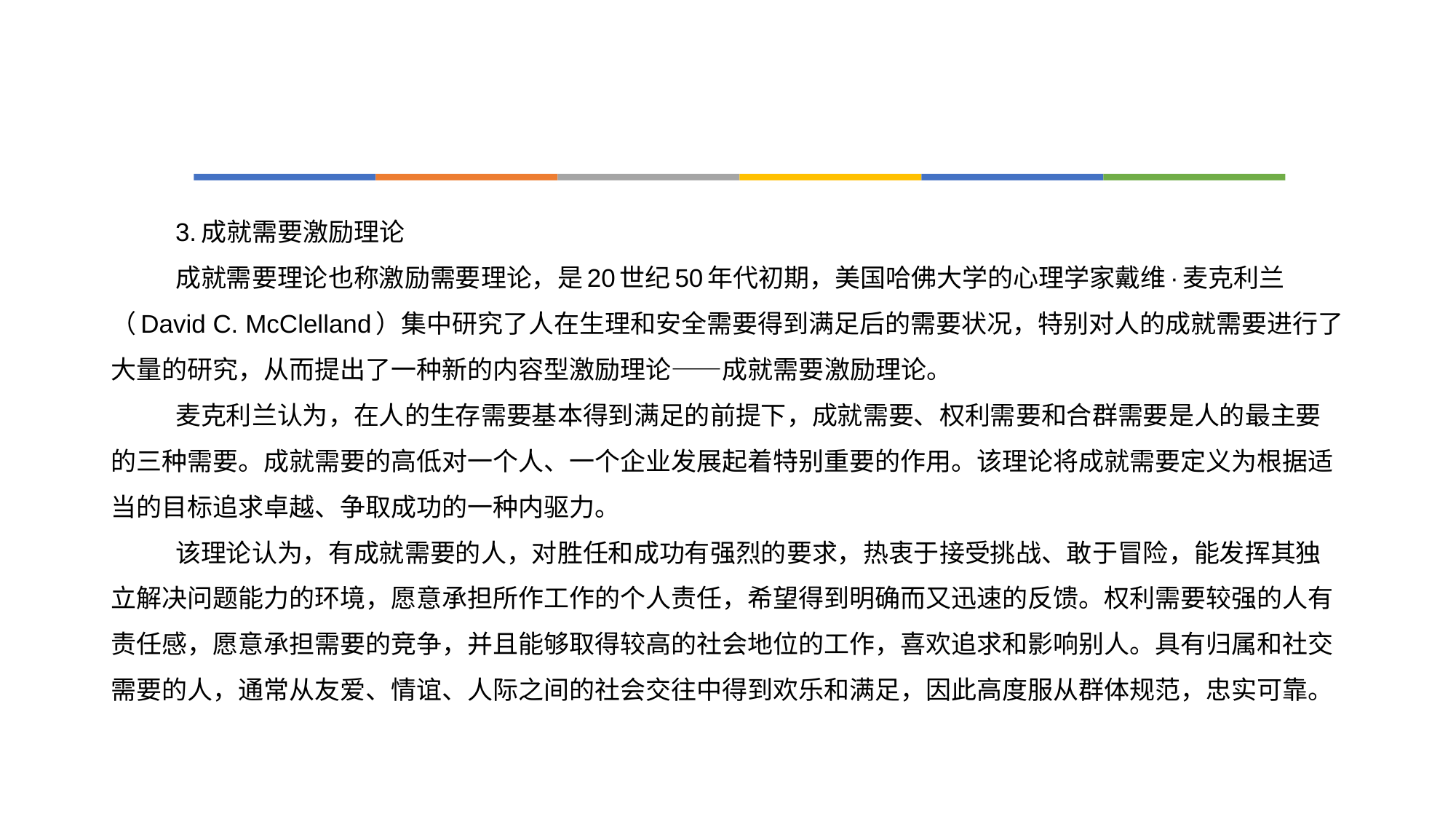

#
3.成就需要激励理论
成就需要理论也称激励需要理论，是20世纪50年代初期，美国哈佛大学的心理学家戴维·麦克利兰（David C. McClelland）集中研究了人在生理和安全需要得到满足后的需要状况，特别对人的成就需要进行了大量的研究，从而提出了一种新的内容型激励理论——成就需要激励理论。
麦克利兰认为，在人的生存需要基本得到满足的前提下，成就需要、权利需要和合群需要是人的最主要的三种需要。成就需要的高低对一个人、一个企业发展起着特别重要的作用。该理论将成就需要定义为根据适当的目标追求卓越、争取成功的一种内驱力。
该理论认为，有成就需要的人，对胜任和成功有强烈的要求，热衷于接受挑战、敢于冒险，能发挥其独立解决问题能力的环境，愿意承担所作工作的个人责任，希望得到明确而又迅速的反馈。权利需要较强的人有责任感，愿意承担需要的竞争，并且能够取得较高的社会地位的工作，喜欢追求和影响别人。具有归属和社交需要的人，通常从友爱、情谊、人际之间的社会交往中得到欢乐和满足，因此高度服从群体规范，忠实可靠。